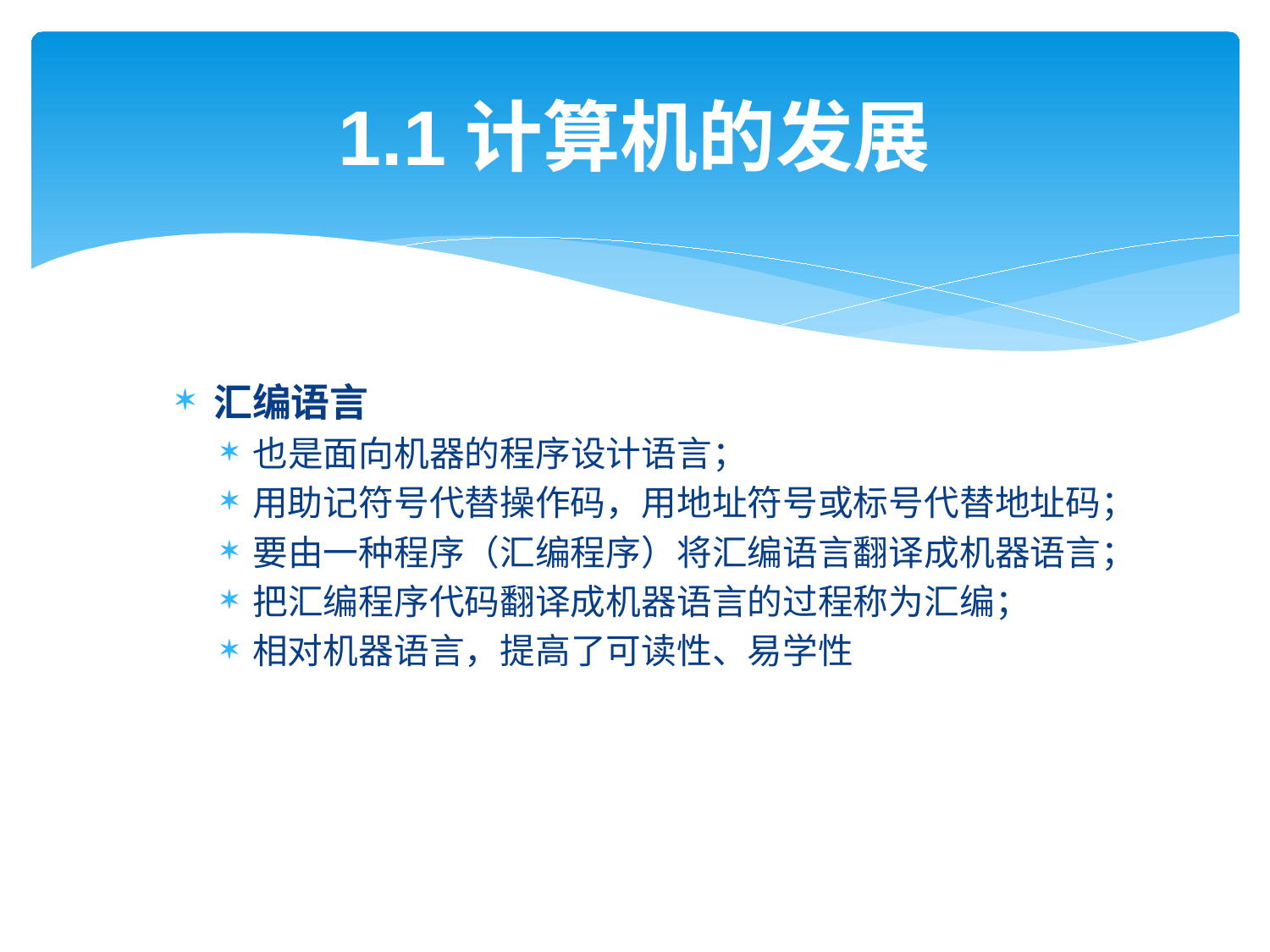

# 1.1计算机的发展
汇编语言
也是面向机器的程序设计语言；
用助记符号代替操作码，用地址符号或标号代替地址码；
要由一种程序（汇编程序）将汇编语言翻译成机器语言；
把汇编程序代码翻译成机器语言的过程称为汇编；
相对机器语言，提高了可读性、易学性